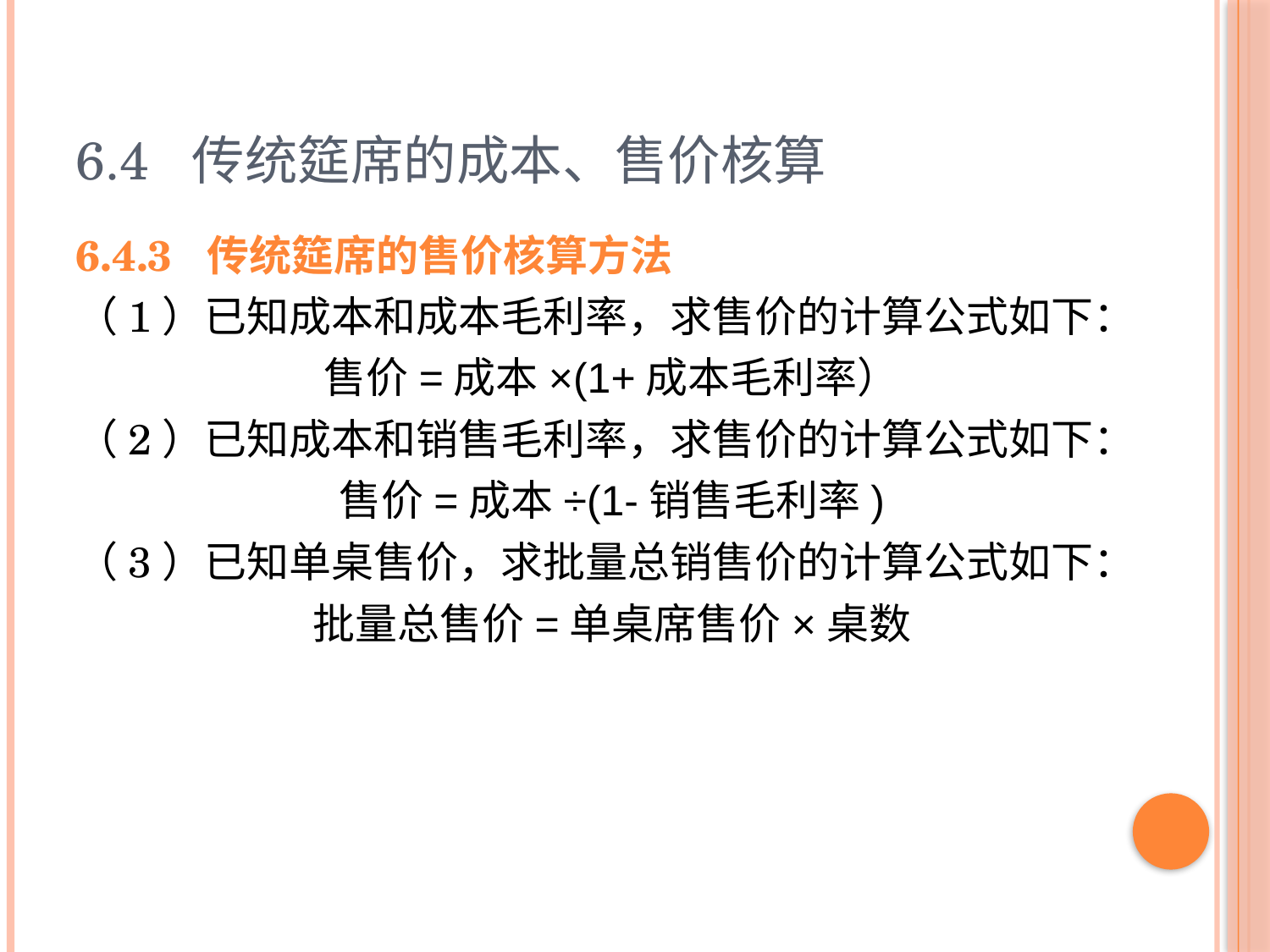

# 6.4  传统筵席的成本、售价核算
6.4.3  传统筵席的售价核算方法
（1）已知成本和成本毛利率，求售价的计算公式如下：
售价=成本×(1+成本毛利率）
（2）已知成本和销售毛利率，求售价的计算公式如下：
售价=成本÷(1-销售毛利率)
（3）已知单桌售价，求批量总销售价的计算公式如下：
批量总售价=单桌席售价×桌数